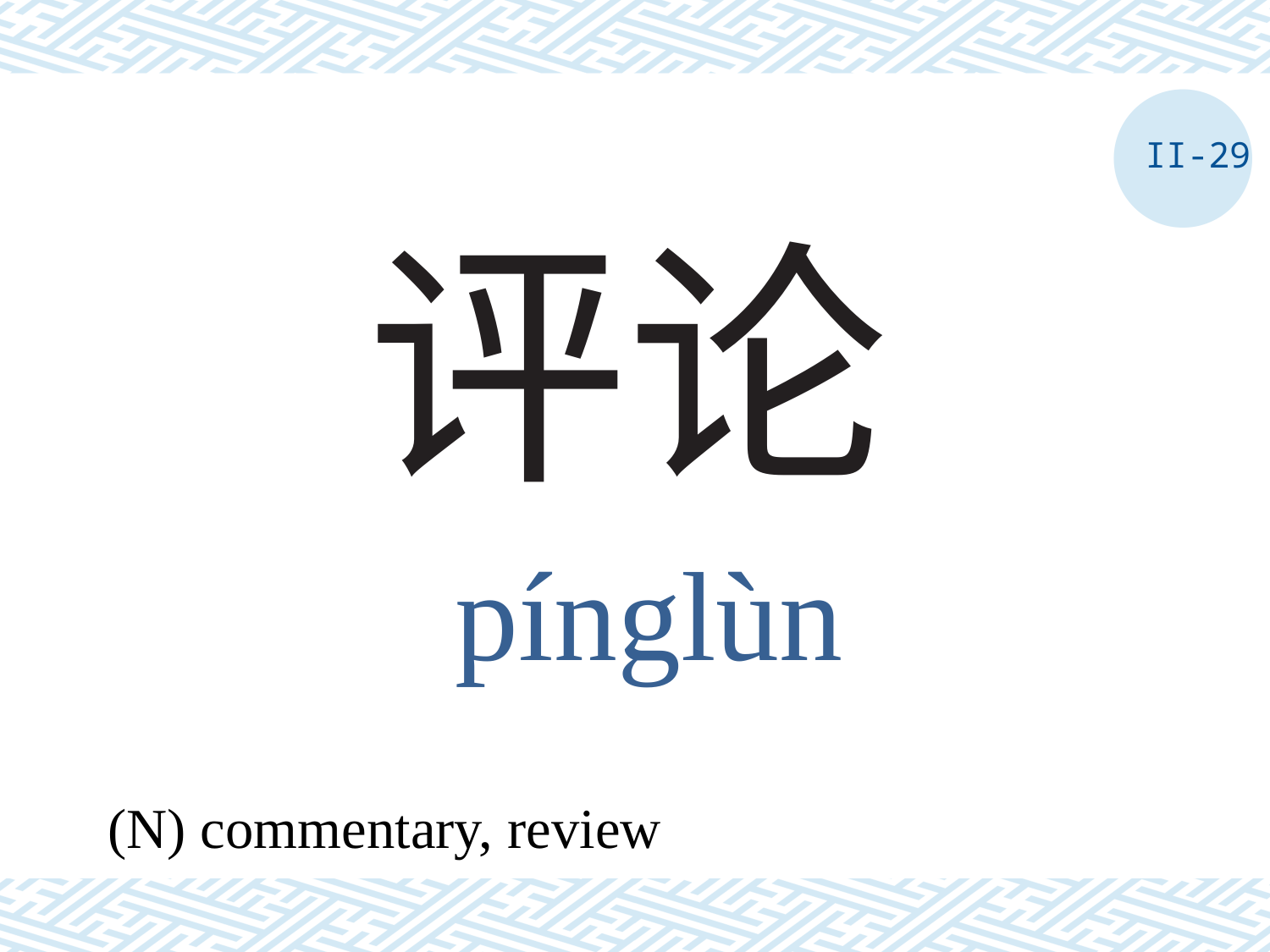

II-29

# 评论
pínglùn
(N) commentary, review